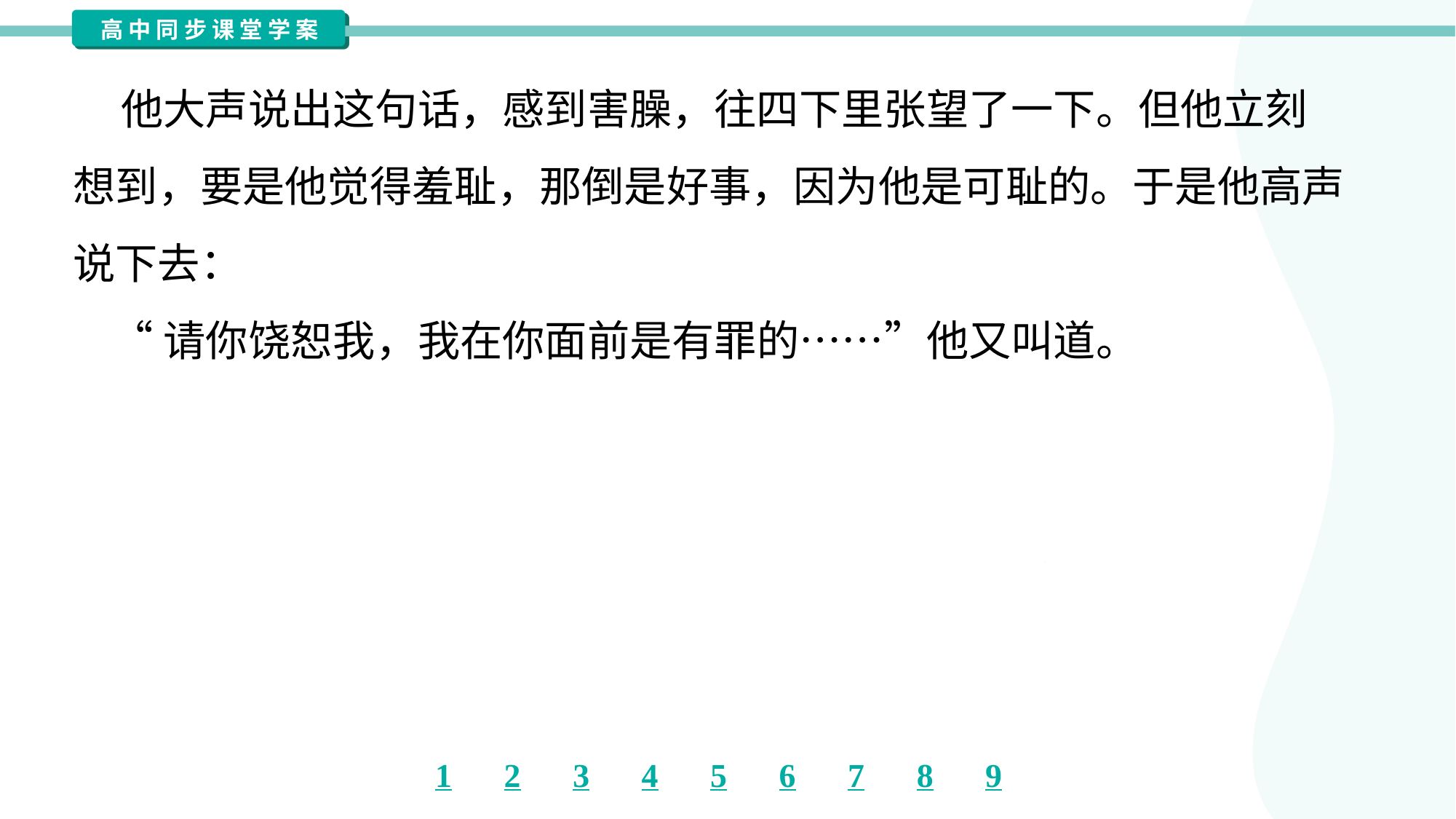

他大声说出这句话，感到害臊，往四下里张望了一下。但他立刻
想到，要是他觉得羞耻，那倒是好事，因为他是可耻的。于是他高声
说下去：
    “请你饶恕我，我在你面前是有罪的……”他又叫道。